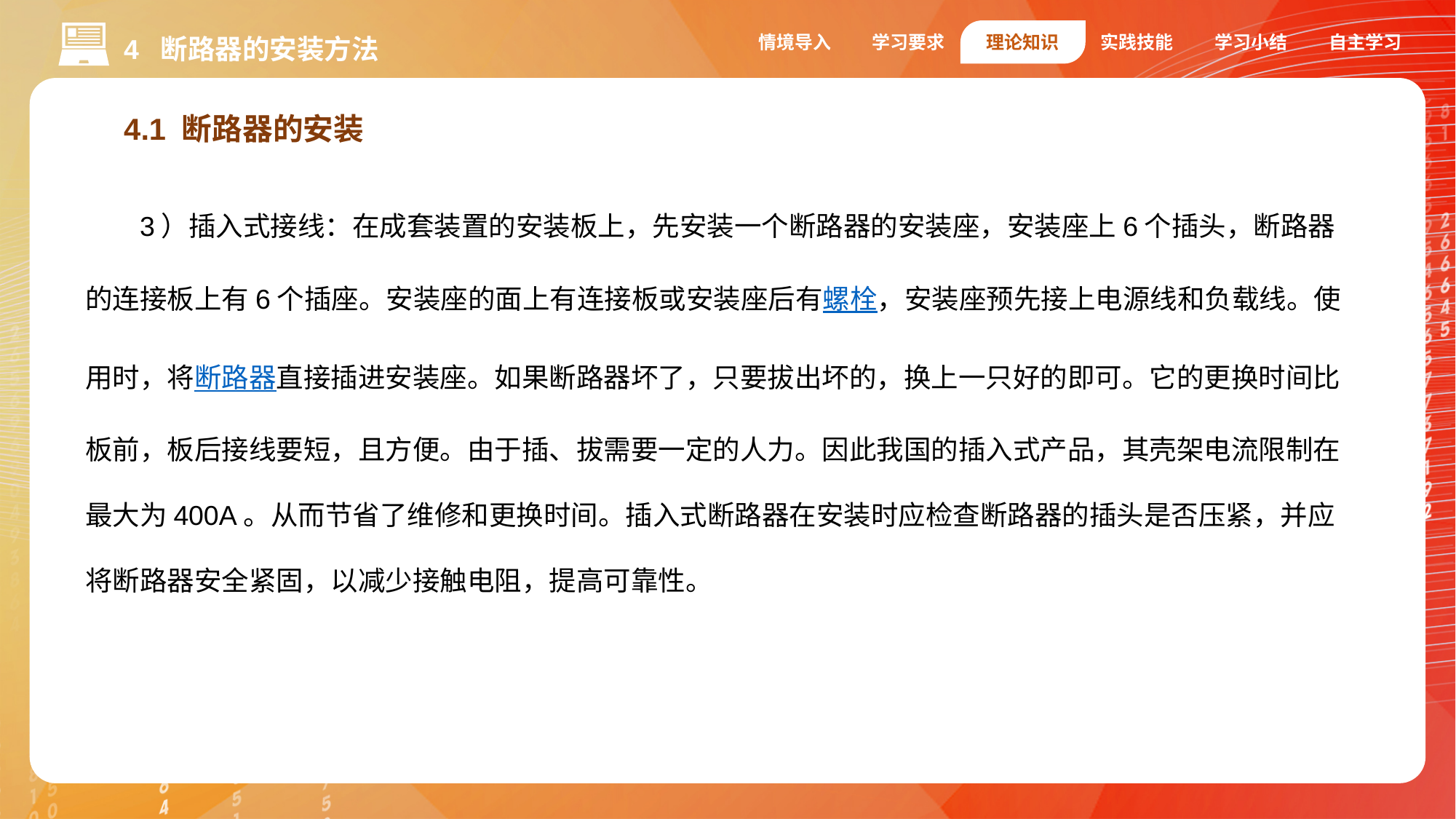

情境导入
学习要求
理论知识
实践技能
学习小结
自主学习

4  断路器的安装方法
4.1 断路器的安装
3）插入式接线：在成套装置的安装板上，先安装一个断路器的安装座，安装座上6个插头，断路器的连接板上有6个插座。安装座的面上有连接板或安装座后有螺栓，安装座预先接上电源线和负载线。使用时，将断路器直接插进安装座。如果断路器坏了，只要拔出坏的，换上一只好的即可。它的更换时间比板前，板后接线要短，且方便。由于插、拔需要一定的人力。因此我国的插入式产品，其壳架电流限制在最大为400A。从而节省了维修和更换时间。插入式断路器在安装时应检查断路器的插头是否压紧，并应将断路器安全紧固，以减少接触电阻，提高可靠性。